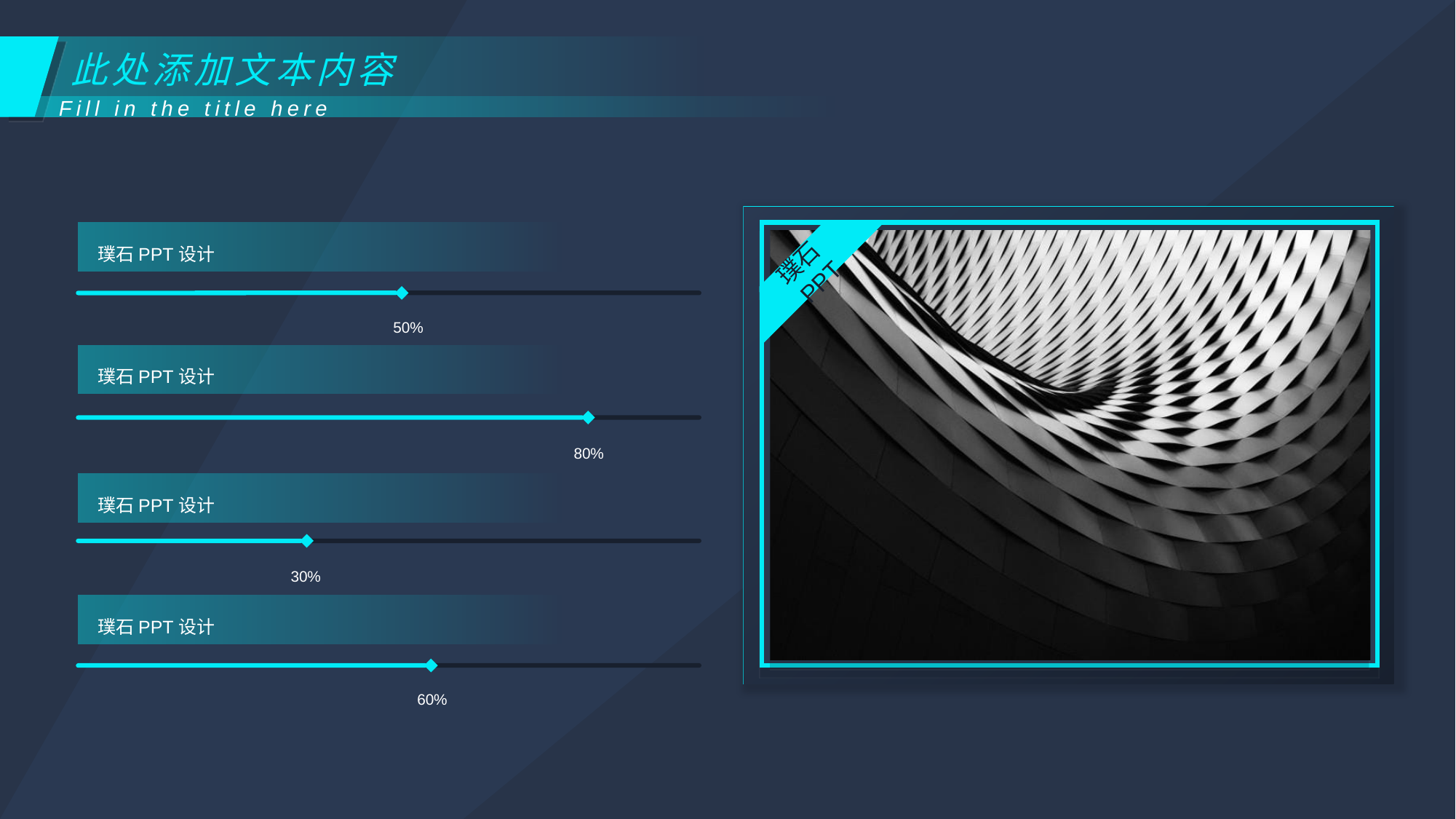

此处添加文本内容
Fill in the title here

璞石PPT设计

璞石PPT

50%

璞石PPT设计

80%

璞石PPT设计

30%

璞石PPT设计

60%